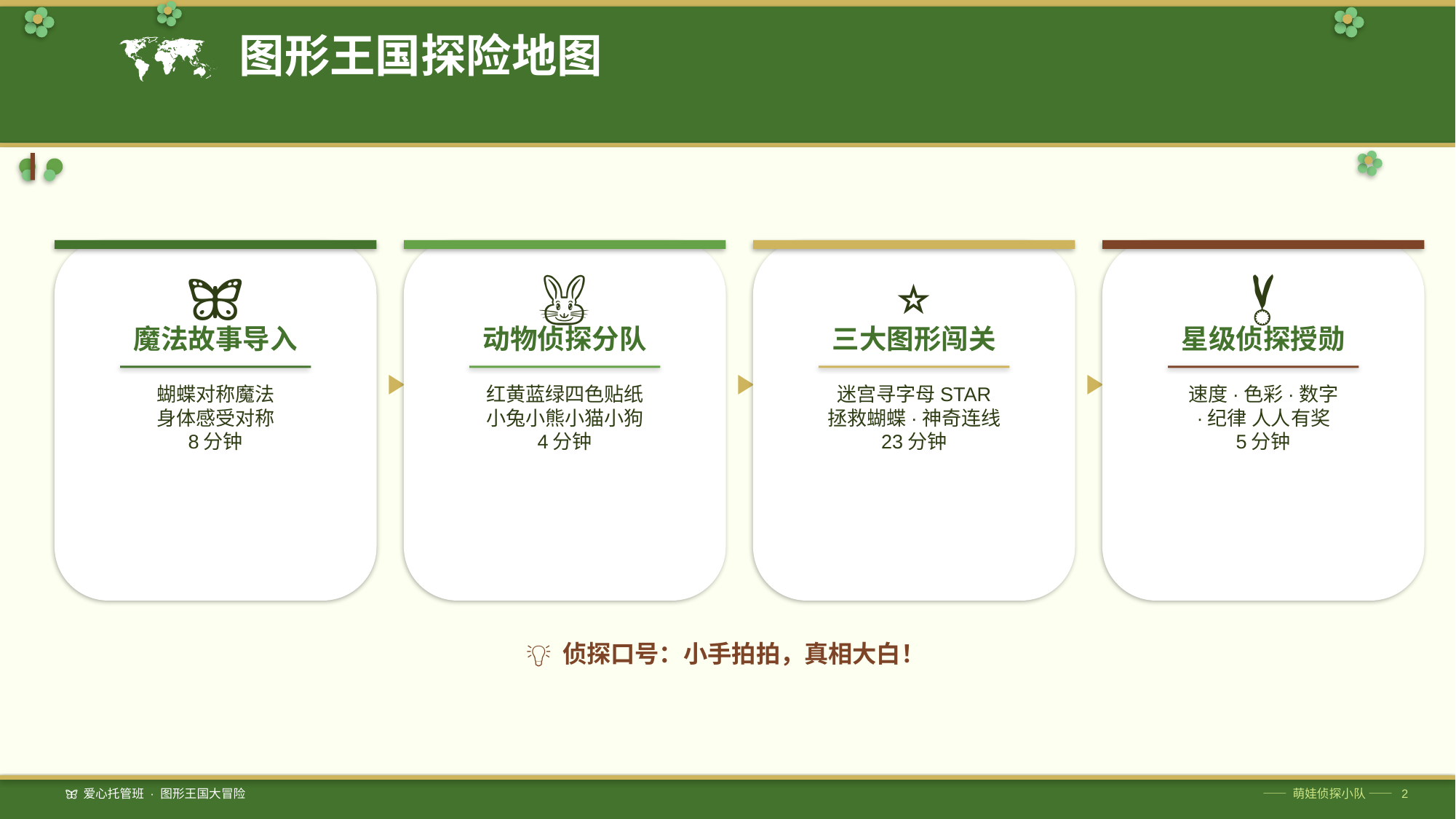

🗺️ 图形王国探险地图

🦋
🐰
⭐
🏅
魔法故事导入
动物侦探分队
三大图形闯关
星级侦探授勋
▶
▶
▶

蝴蝶对称魔法
身体感受对称
8分钟
红黄蓝绿四色贴纸
小兔小熊小猫小狗
4分钟
迷宫寻字母STAR
拯救蝴蝶·神奇连线
23分钟
速度·色彩·数字
·纪律 人人有奖
5分钟
💡 侦探口号：小手拍拍，真相大白！

🦋 爱心托管班 · 图形王国大冒险
—— 萌娃侦探小队 ——  2